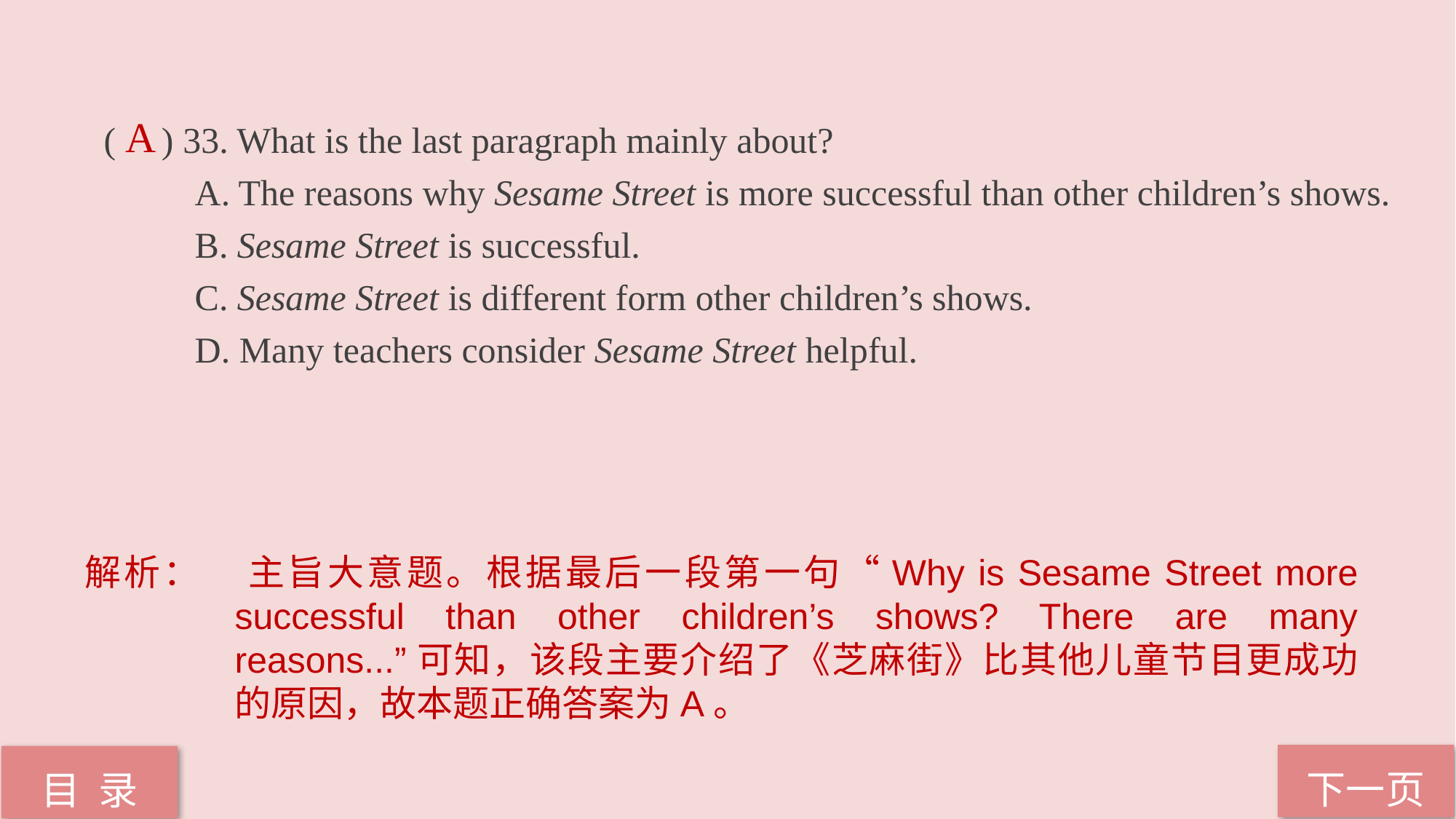

(     ) 33. What is the last paragraph mainly about?
          A. The reasons why Sesame Street is more successful than other children’s shows.
          B. Sesame Street is successful.
          C. Sesame Street is different form other children’s shows.
          D. Many teachers consider Sesame Street helpful.
A
解析：	主旨大意题。根据最后一段第一句“Why is Sesame Street more successful than other children’s shows? There are many reasons...”可知，该段主要介绍了《芝麻街》比其他儿童节目更成功的原因，故本题正确答案为A。